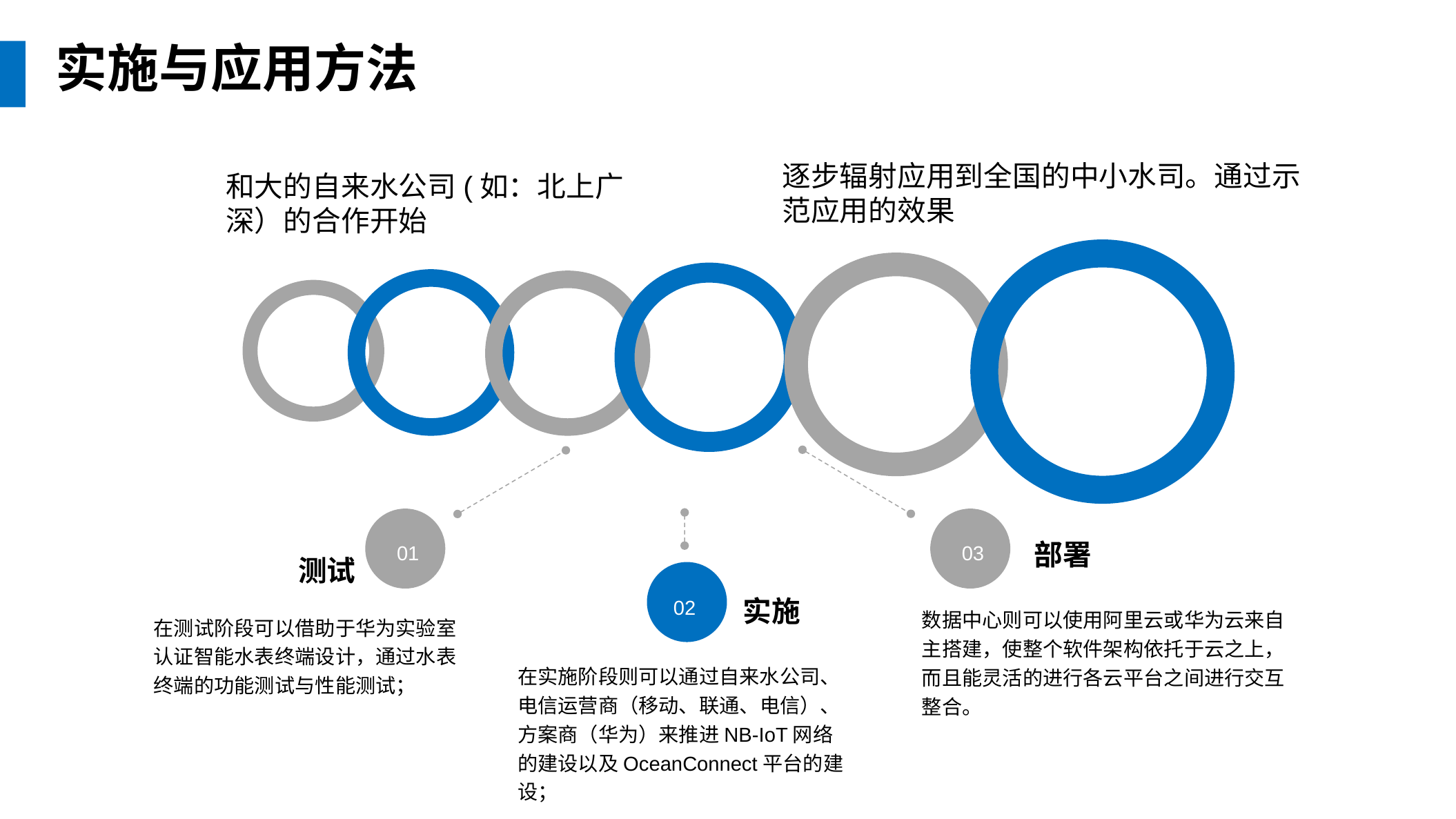

实施与应用方法

逐步辐射应用到全国的中小水司。通过示范应用的效果
和大的自来水公司(如：北上广深）的合作开始

01
03
部署
测试

02
实施
数据中心则可以使用阿里云或华为云来自主搭建，使整个软件架构依托于云之上，而且能灵活的进行各云平台之间进行交互整合。
在测试阶段可以借助于华为实验室认证智能水表终端设计，通过水表终端的功能测试与性能测试；
在实施阶段则可以通过自来水公司、电信运营商（移动、联通、电信）、方案商（华为）来推进NB-IoT网络的建设以及OceanConnect平台的建设；